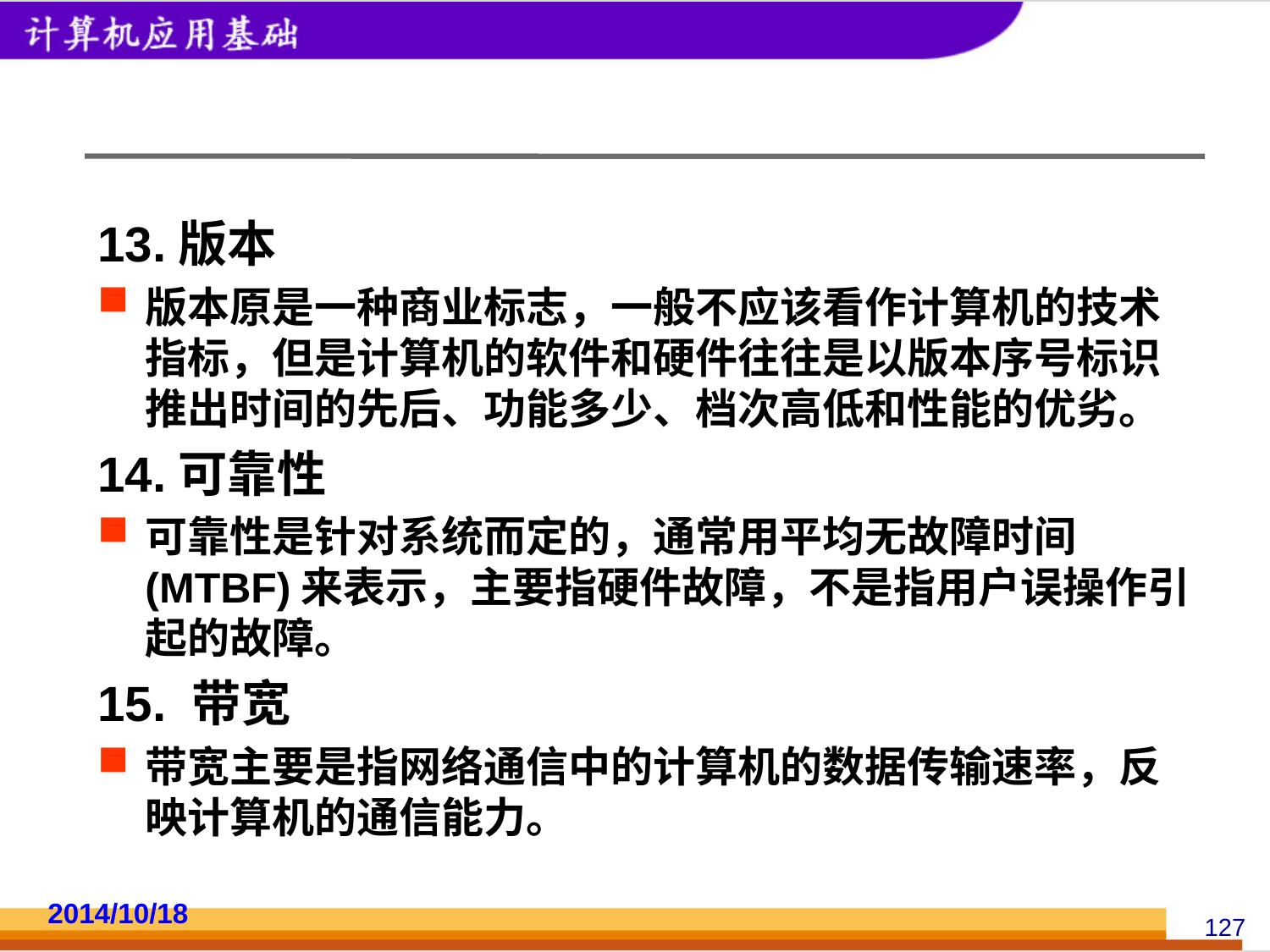

#
13.版本
版本原是一种商业标志，一般不应该看作计算机的技术指标，但是计算机的软件和硬件往往是以版本序号标识推出时间的先后、功能多少、档次高低和性能的优劣。
14.可靠性
可靠性是针对系统而定的，通常用平均无故障时间(MTBF)来表示，主要指硬件故障，不是指用户误操作引起的故障。
15. 带宽
带宽主要是指网络通信中的计算机的数据传输速率，反映计算机的通信能力。

2014/10/18